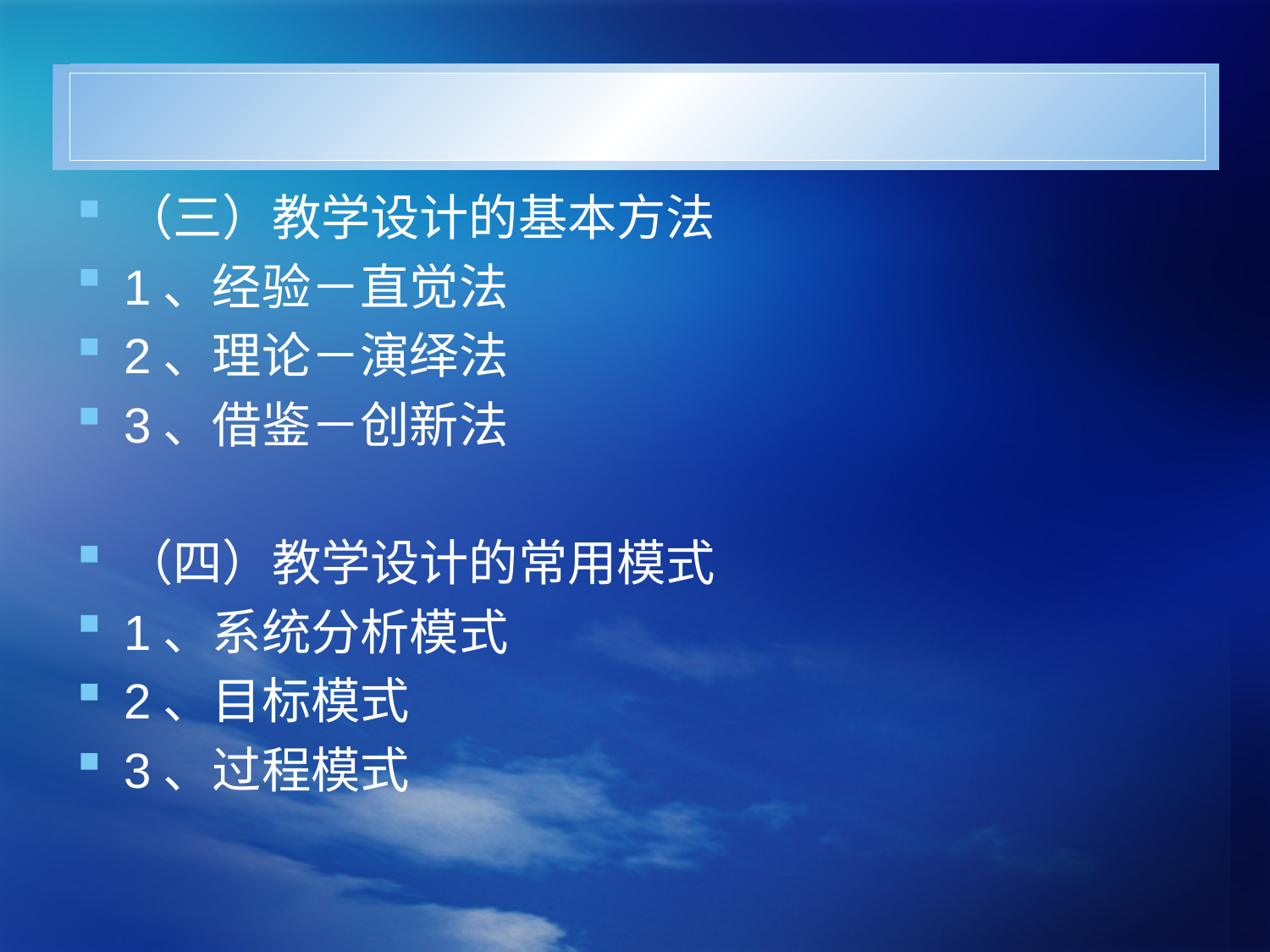

#
（三）教学设计的基本方法
1、经验－直觉法
2、理论－演绎法
3、借鉴－创新法

（四）教学设计的常用模式
1、系统分析模式
2、目标模式
3、过程模式